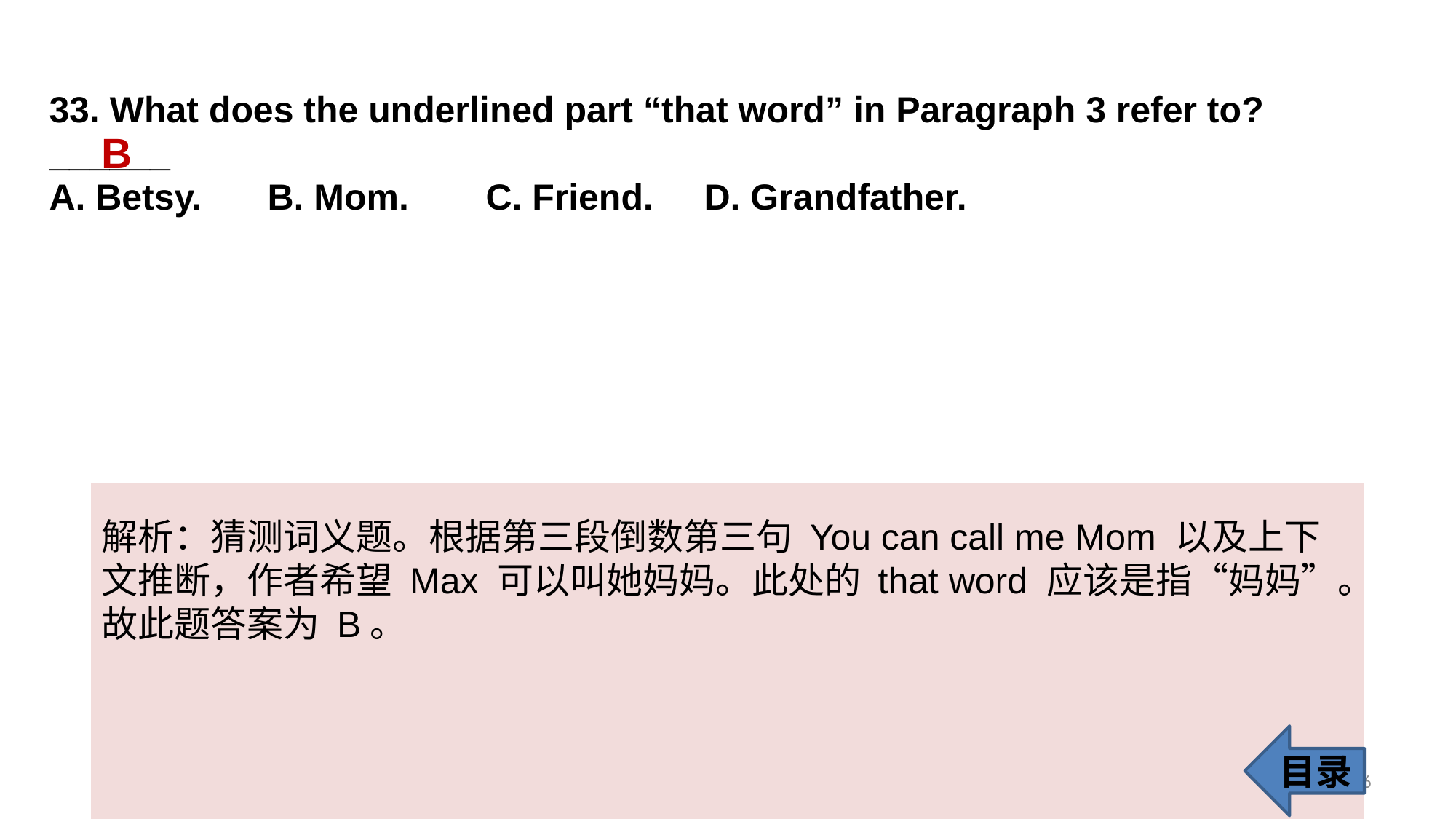

33. What does the underlined part “that word” in Paragraph 3 refer to? ______
A. Betsy. 	B. Mom. 	C. Friend. 	D. Grandfather.
B

解析：猜测词义题。根据第三段倒数第三句 You can call me Mom 以及上下文推断，作者希望 Max 可以叫她妈妈。此处的 that word 应该是指“妈妈”。故此题答案为 B。
目录
36